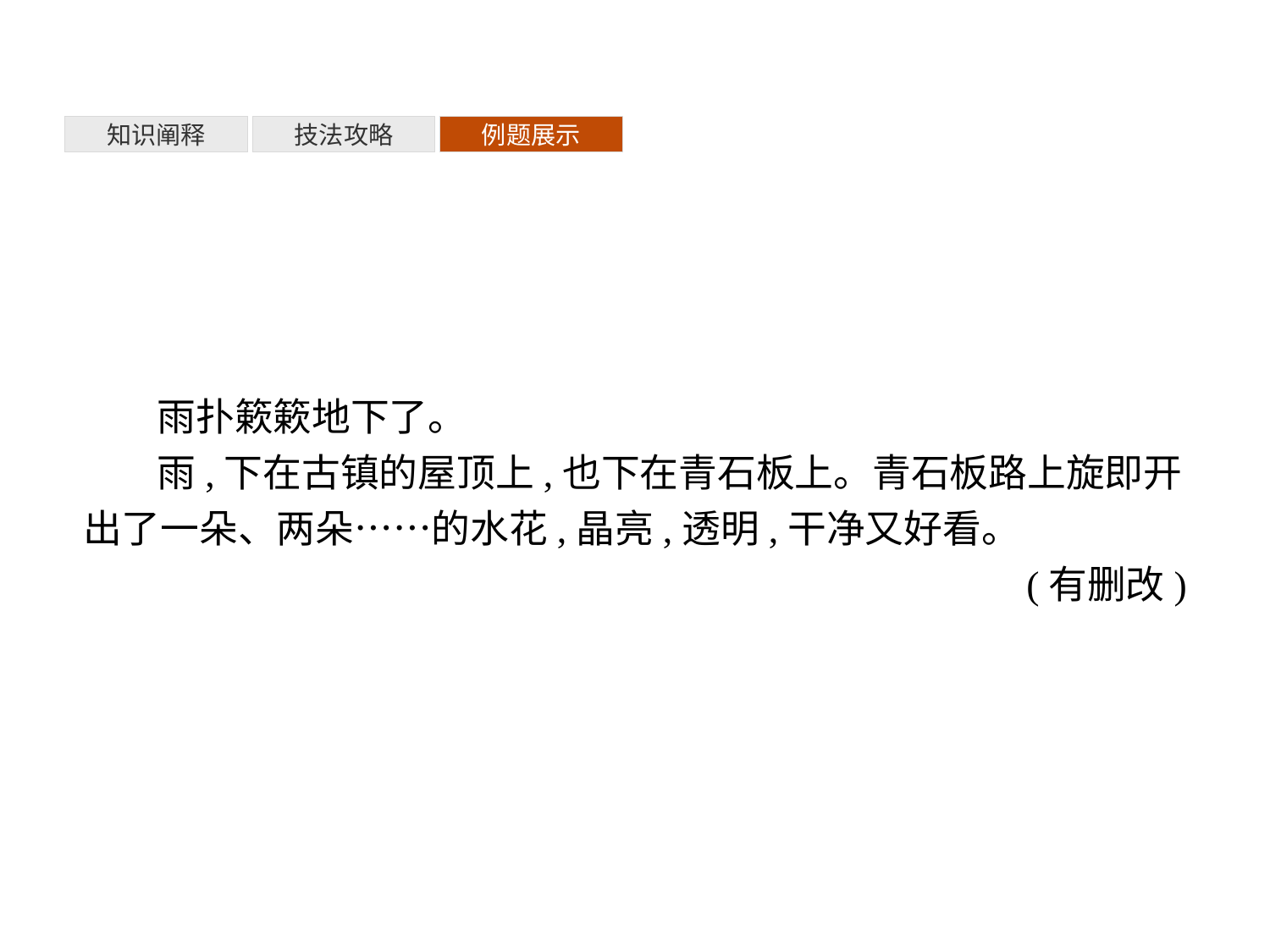

知识阐释
技法攻略
例题展示
雨扑簌簌地下了。
雨,下在古镇的屋顶上,也下在青石板上。青石板路上旋即开出了一朵、两朵……的水花,晶亮,透明,干净又好看。
(有删改)